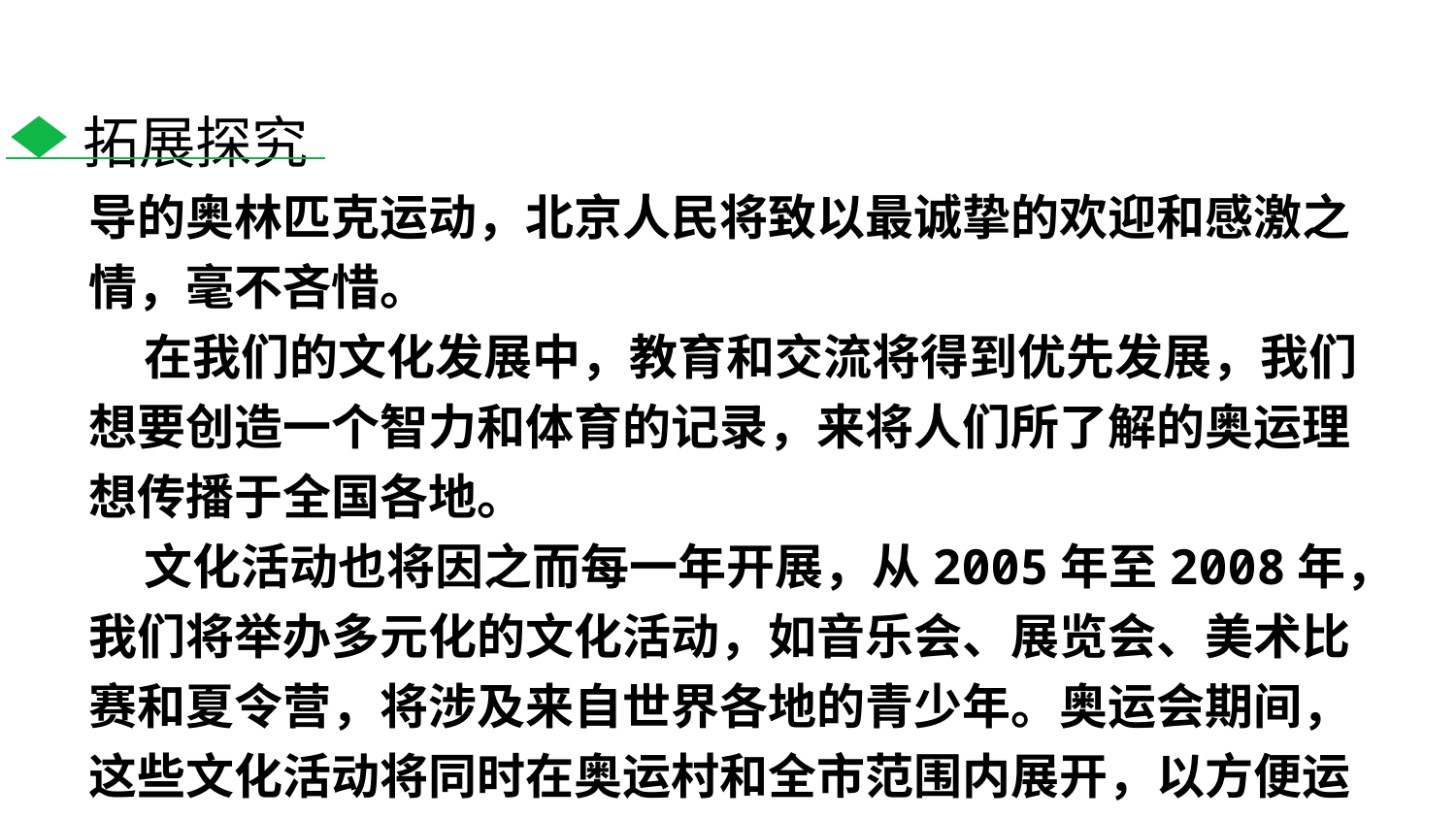

拓展探究

导的奥林匹克运动，北京人民将致以最诚挚的欢迎和感激之情，毫不吝惜。
    在我们的文化发展中，教育和交流将得到优先发展，我们想要创造一个智力和体育的记录，来将人们所了解的奥运理想传播于全国各地。
    文化活动也将因之而每一年开展，从2005年至2008年，我们将举办多元化的文化活动，如音乐会、展览会、美术比赛和夏令营，将涉及来自世界各地的青少年。奥运会期间，这些文化活动将同时在奥运村和全市范围内展开，以方便运动员的参加。